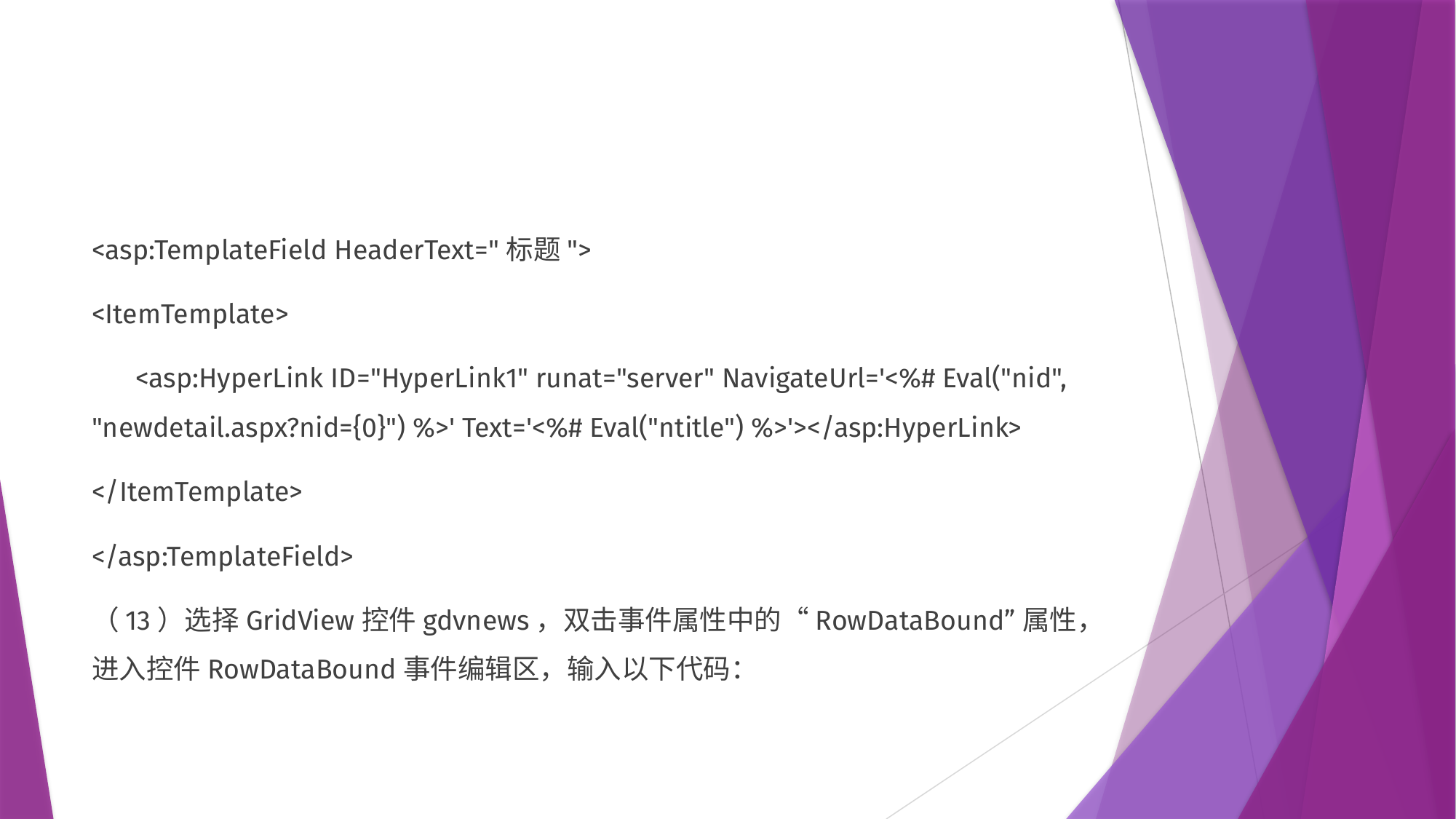

#
<asp:TemplateField HeaderText="标题">
<ItemTemplate>
      <asp:HyperLink ID="HyperLink1" runat="server" NavigateUrl='<%# Eval("nid", "newdetail.aspx?nid={0}") %>' Text='<%# Eval("ntitle") %>'></asp:HyperLink>
</ItemTemplate>
</asp:TemplateField>
（13）选择GridView控件gdvnews，双击事件属性中的“RowDataBound”属性，进入控件RowDataBound事件编辑区，输入以下代码：